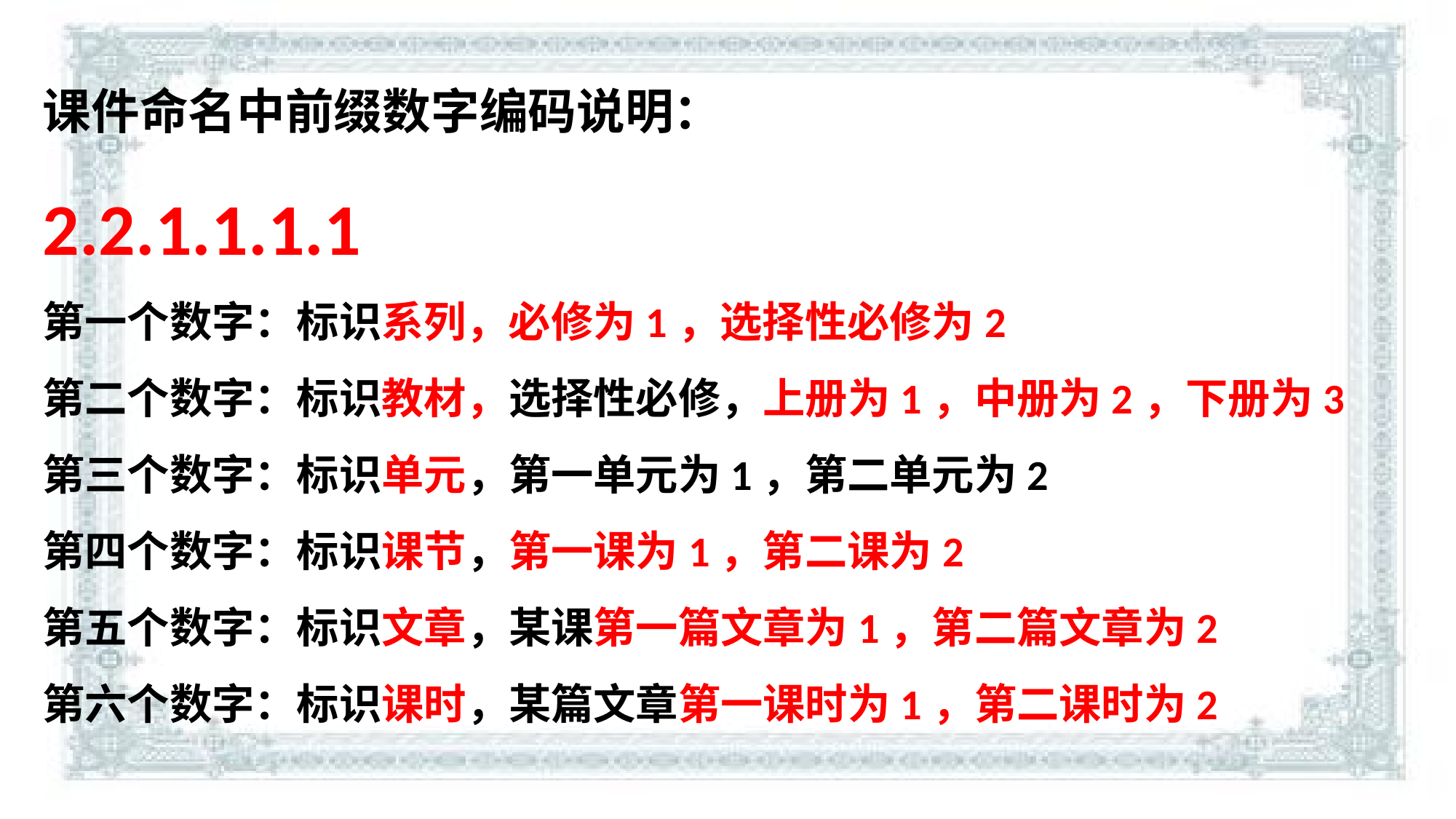

课件命名中前缀数字编码说明：
2.2.1.1.1.1
第一个数字：标识系列，必修为1，选择性必修为2
第二个数字：标识教材，选择性必修，上册为1，中册为2，下册为3
第三个数字：标识单元，第一单元为1，第二单元为2
第四个数字：标识课节，第一课为1，第二课为2
第五个数字：标识文章，某课第一篇文章为1，第二篇文章为2
第六个数字：标识课时，某篇文章第一课时为1，第二课时为2